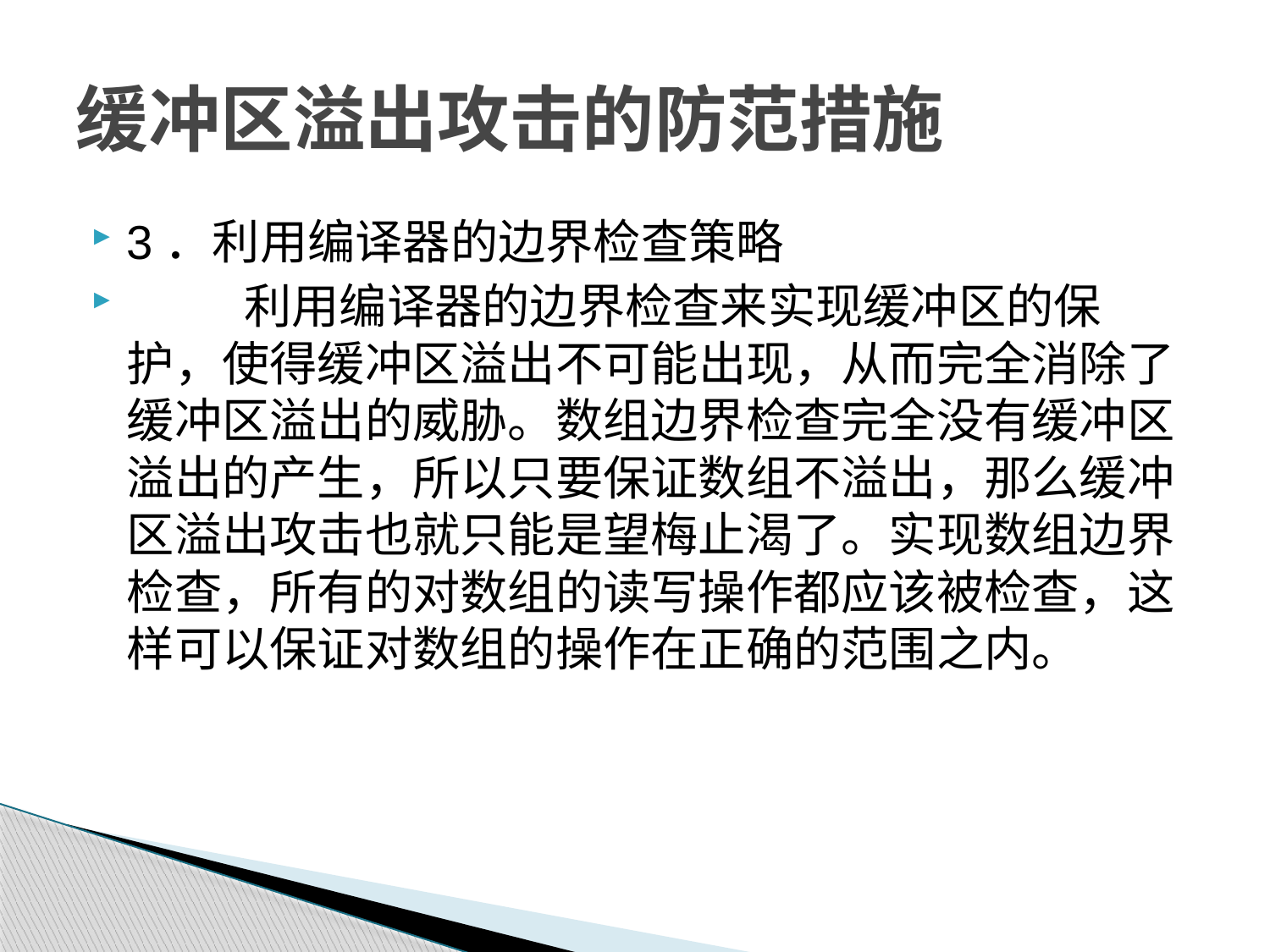

# 缓冲区溢出攻击的防范措施
3．利用编译器的边界检查策略
          利用编译器的边界检查来实现缓冲区的保护，使得缓冲区溢出不可能出现，从而完全消除了缓冲区溢出的威胁。数组边界检查完全没有缓冲区溢出的产生，所以只要保证数组不溢出，那么缓冲区溢出攻击也就只能是望梅止渴了。实现数组边界检查，所有的对数组的读写操作都应该被检查，这样可以保证对数组的操作在正确的范围之内。